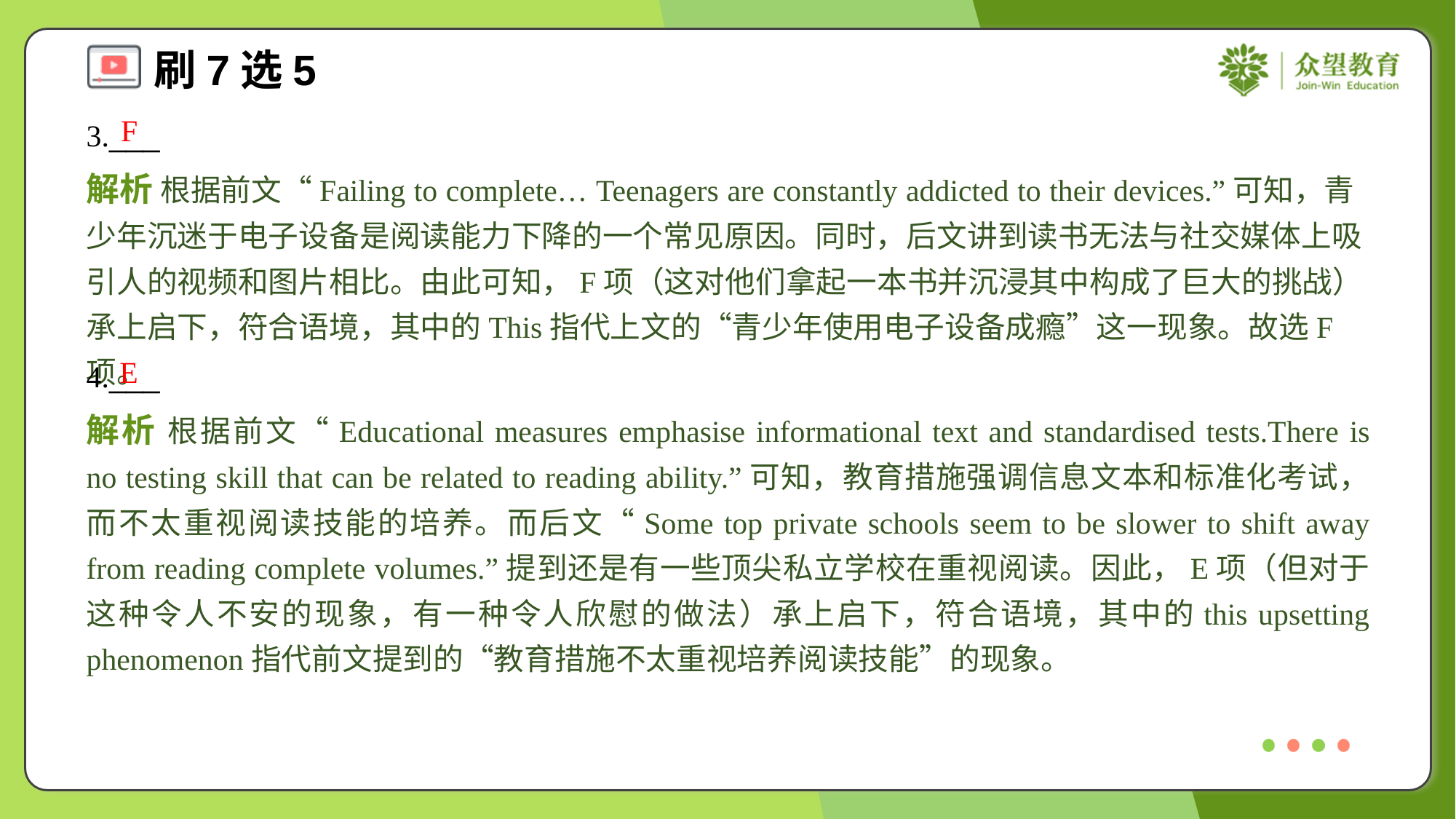

F
3.___
解析 根据前文“Failing to complete… Teenagers are constantly addicted to their devices.”可知，青少年沉迷于电子设备是阅读能力下降的一个常见原因。同时，后文讲到读书无法与社交媒体上吸引人的视频和图片相比。由此可知，F项（这对他们拿起一本书并沉浸其中构成了巨大的挑战）承上启下，符合语境，其中的This指代上文的“青少年使用电子设备成瘾”这一现象。故选F项。
E
4.___
解析 根据前文“Educational measures emphasise informational text and standardised tests.There is no testing skill that can be related to reading ability.”可知，教育措施强调信息文本和标准化考试，而不太重视阅读技能的培养。而后文“Some top private schools seem to be slower to shift away from reading complete volumes.”提到还是有一些顶尖私立学校在重视阅读。因此，E项（但对于这种令人不安的现象，有一种令人欣慰的做法）承上启下，符合语境，其中的this upsetting phenomenon指代前文提到的“教育措施不太重视培养阅读技能”的现象。